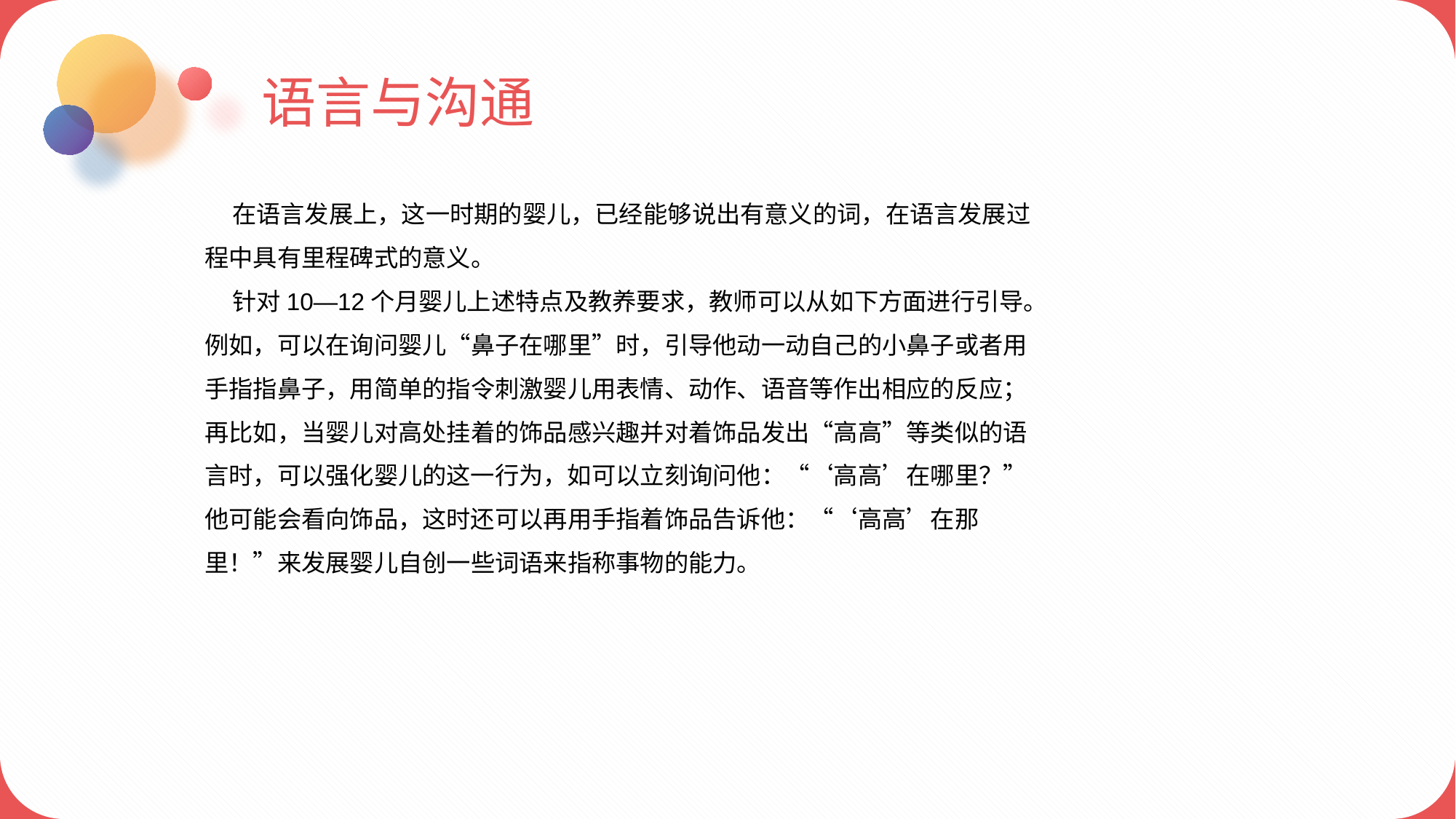

语言与沟通
    在语言发展上，这一时期的婴儿，已经能够说出有意义的词，在语言发展过程中具有里程碑式的意义。
    针对10—12个月婴儿上述特点及教养要求，教师可以从如下方面进行引导。例如，可以在询问婴儿“鼻子在哪里”时，引导他动一动自己的小鼻子或者用手指指鼻子，用简单的指令刺激婴儿用表情、动作、语音等作出相应的反应；再比如，当婴儿对高处挂着的饰品感兴趣并对着饰品发出“高高”等类似的语言时，可以强化婴儿的这一行为，如可以立刻询问他：“‘高高’在哪里？”他可能会看向饰品，这时还可以再用手指着饰品告诉他：“‘高高’在那里！”来发展婴儿自创一些词语来指称事物的能力。